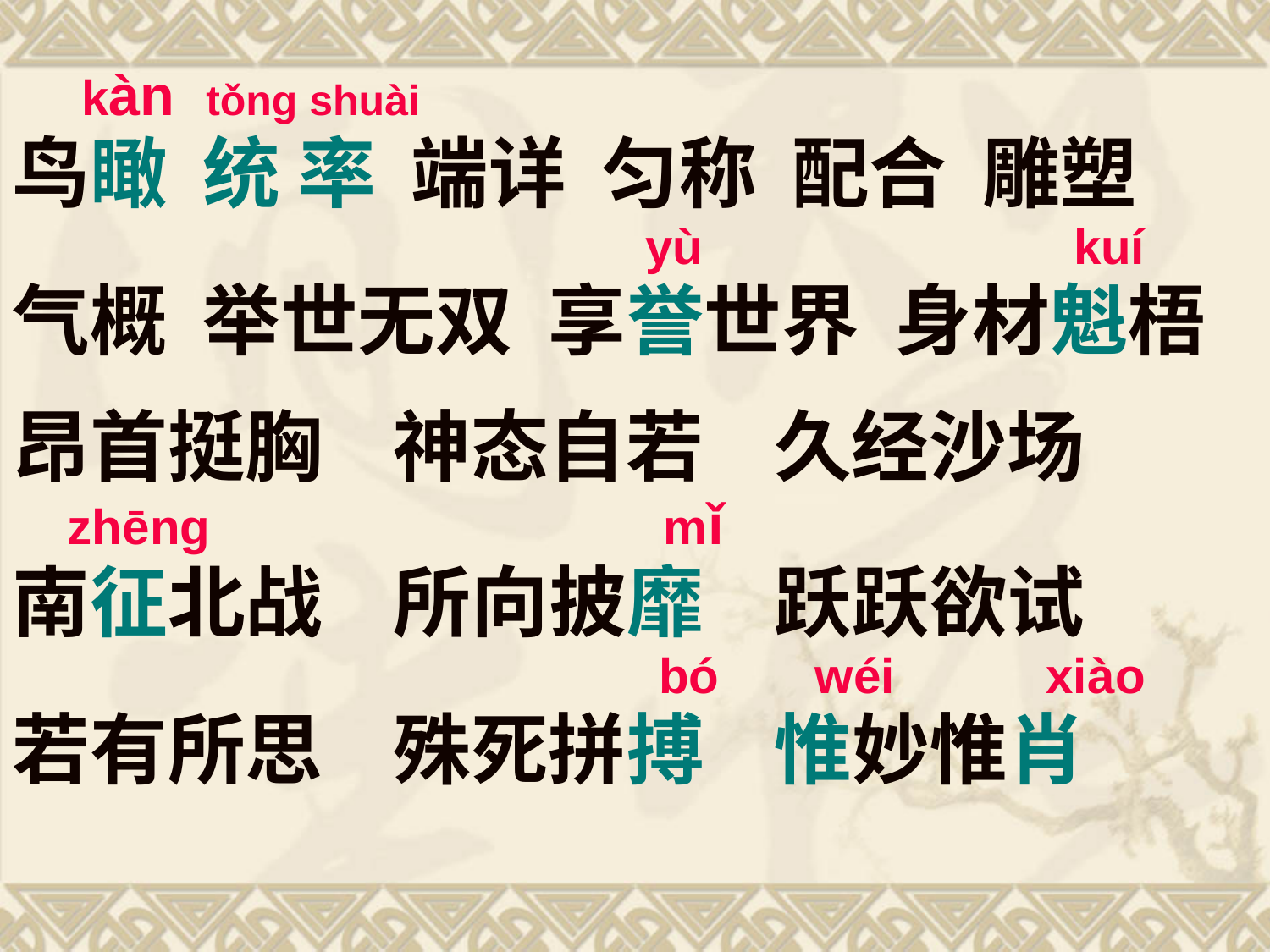

kàn  tǒng shuài
鸟瞰  统 率  端详  匀称  配合  雕塑
                                              yù                           kuí
气概  举世无双  享誉世界  身材魁梧

昂首挺胸    神态自若    久经沙场
    zhēng                                 mǐ
南征北战    所向披靡    跃跃欲试
                                               bó       wéi           xiào
若有所思    殊死拼搏    惟妙惟肖